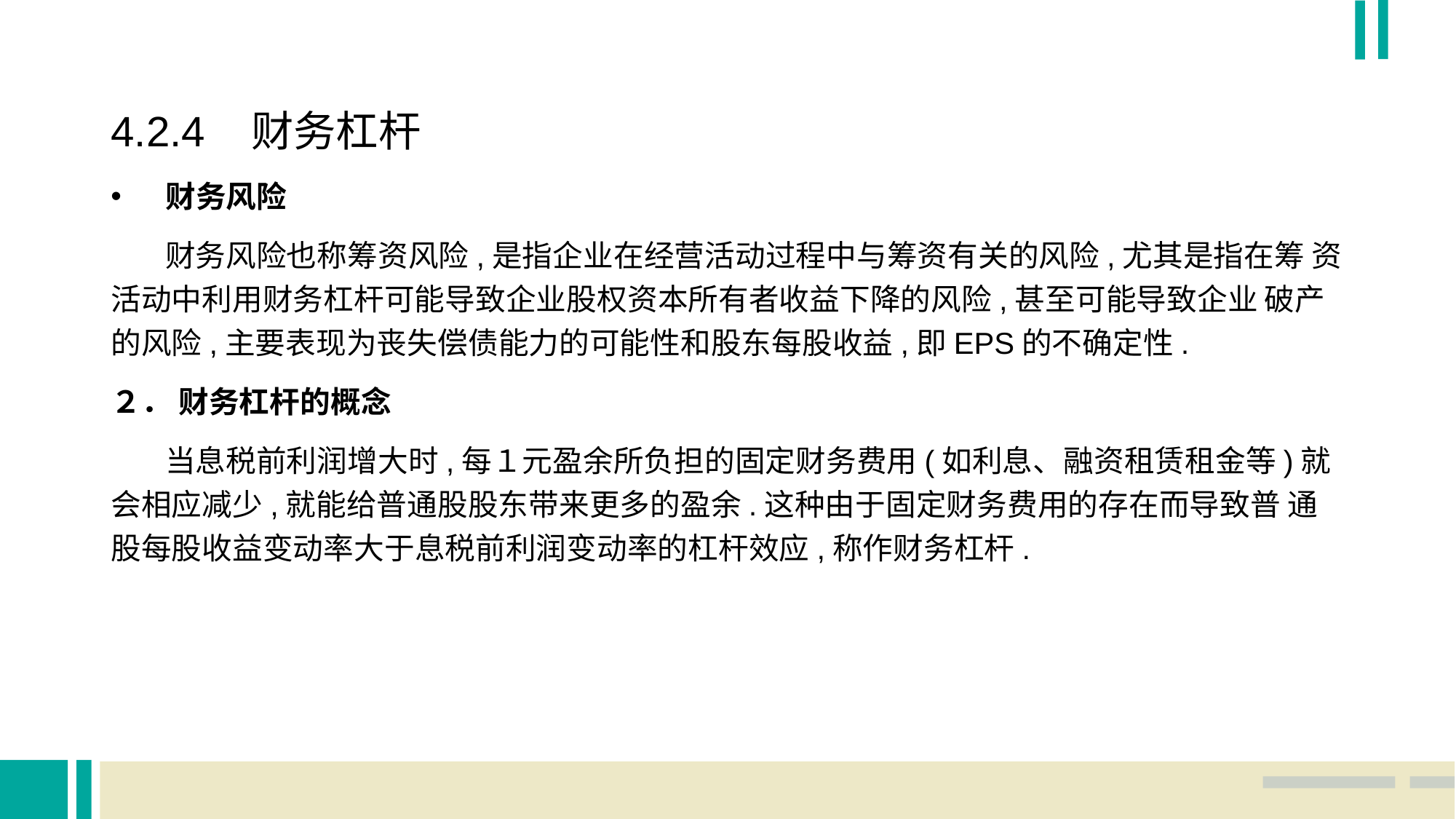

4.2.4   财务杠杆
财务风险
       财务风险也称筹资风险,是指企业在经营活动过程中与筹资有关的风险,尤其是指在筹 资活动中利用财务杠杆可能导致企业股权资本所有者收益下降的风险,甚至可能导致企业 破产的风险,主要表现为丧失偿债能力的可能性和股东每股收益,即EPS的不确定性.
２． 财务杠杆的概念
       当息税前利润增大时,每１元盈余所负担的固定财务费用(如利息、融资租赁租金等)就 会相应减少,就能给普通股股东带来更多的盈余.这种由于固定财务费用的存在而导致普 通股每股收益变动率大于息税前利润变动率的杠杆效应,称作财务杠杆.